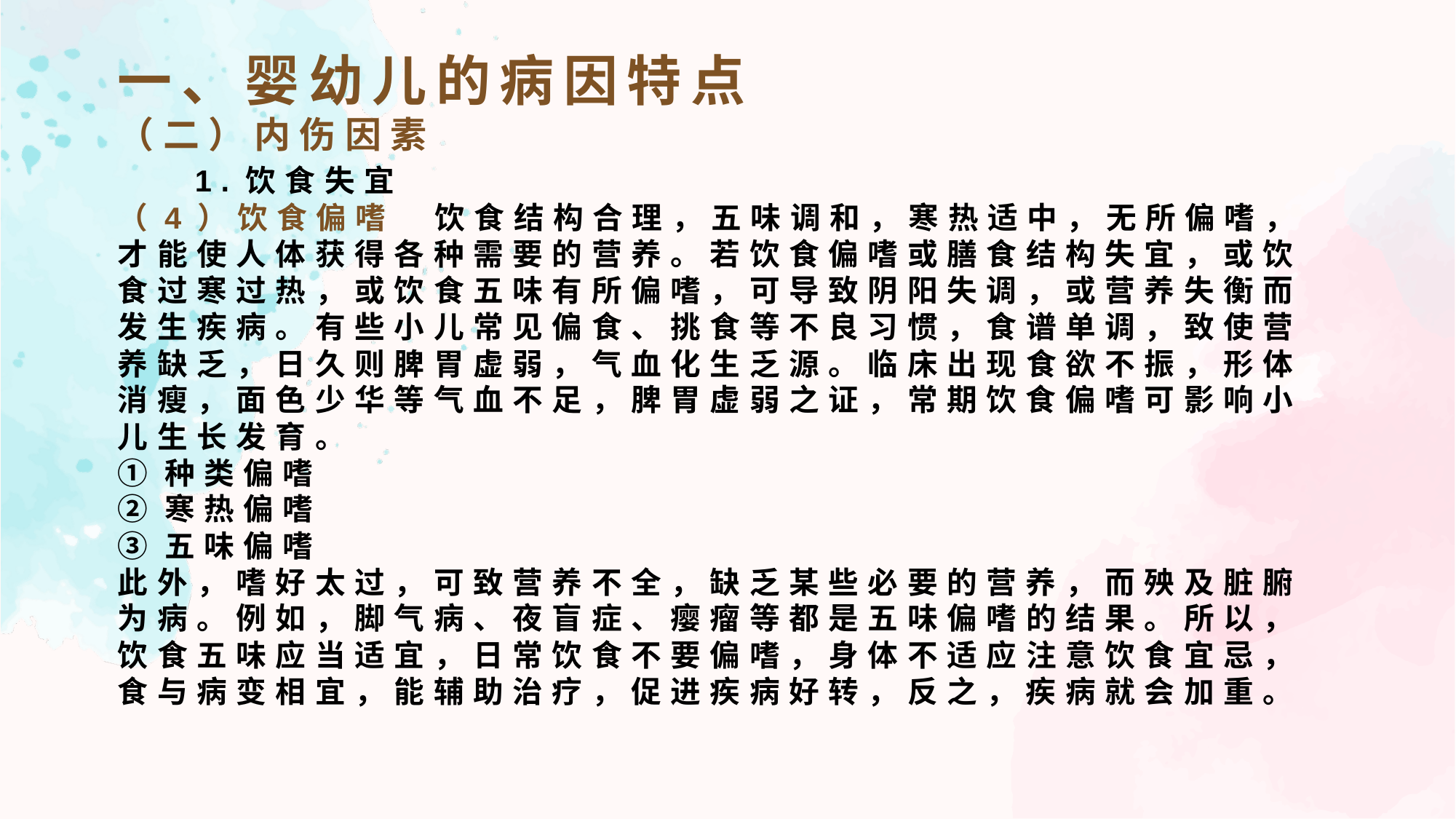

一、婴幼儿的病因特点
（二）内伤因素
    1.饮食失宜
（4）饮食偏嗜　饮食结构合理，五味调和，寒热适中，无所偏嗜，才能使人体获得各种需要的营养。若饮食偏嗜或膳食结构失宜，或饮食过寒过热，或饮食五味有所偏嗜，可导致阴阳失调，或营养失衡而发生疾病。有些小儿常见偏食、挑食等不良习惯，食谱单调，致使营养缺乏，日久则脾胃虚弱，气血化生乏源。临床出现食欲不振，形体消瘦，面色少华等气血不足，脾胃虚弱之证，常期饮食偏嗜可影响小儿生长发育。
①种类偏嗜
②寒热偏嗜
③五味偏嗜
此外，嗜好太过，可致营养不全，缺乏某些必要的营养，而殃及脏腑为病。例如，脚气病、夜盲症、瘿瘤等都是五味偏嗜的结果。所以，饮食五味应当适宜，日常饮食不要偏嗜，身体不适应注意饮食宜忌，食与病变相宜，能辅助治疗，促进疾病好转，反之，疾病就会加重。